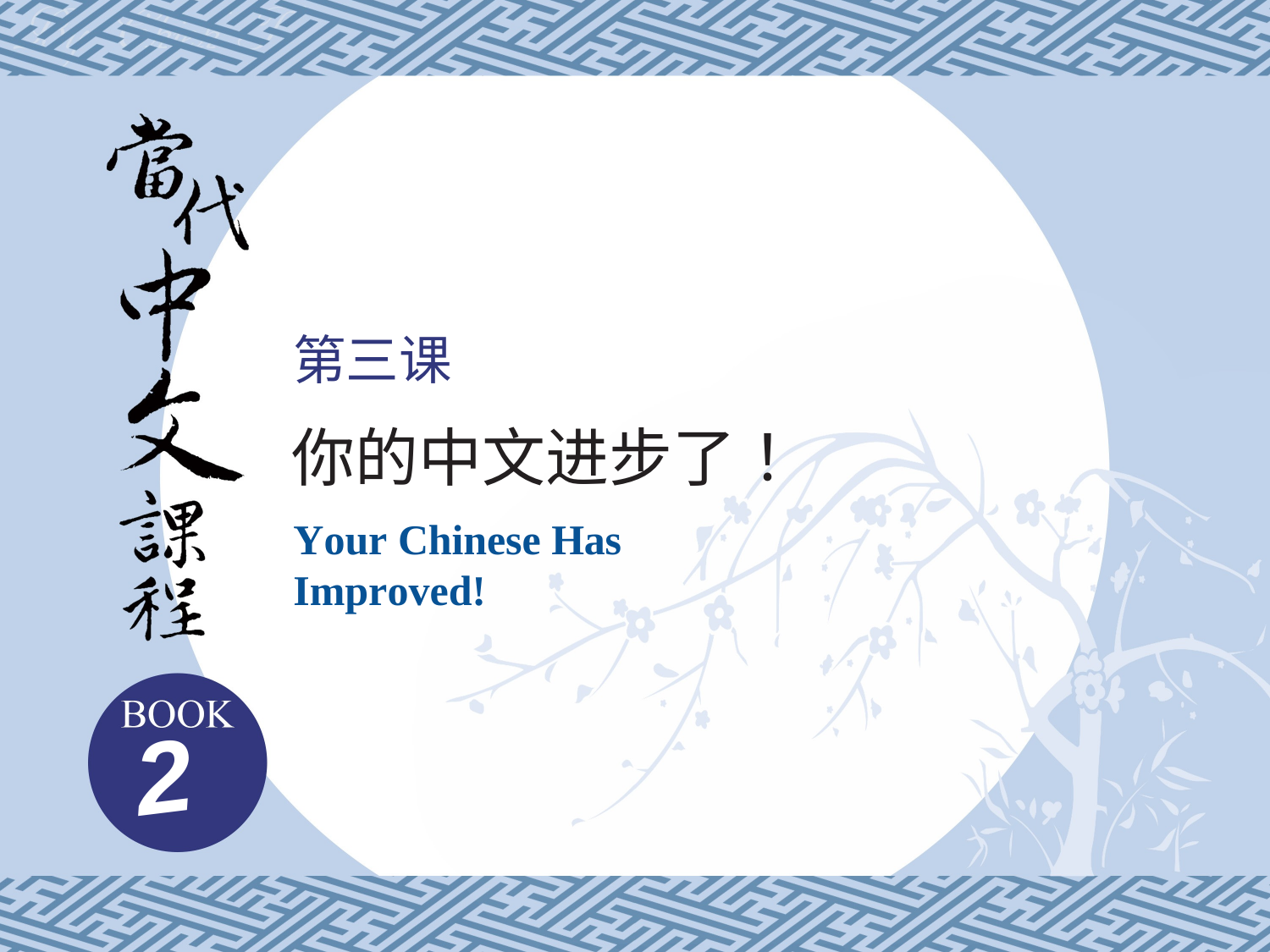

第三课
你的中文进步了！
Your Chinese Has Improved!
2